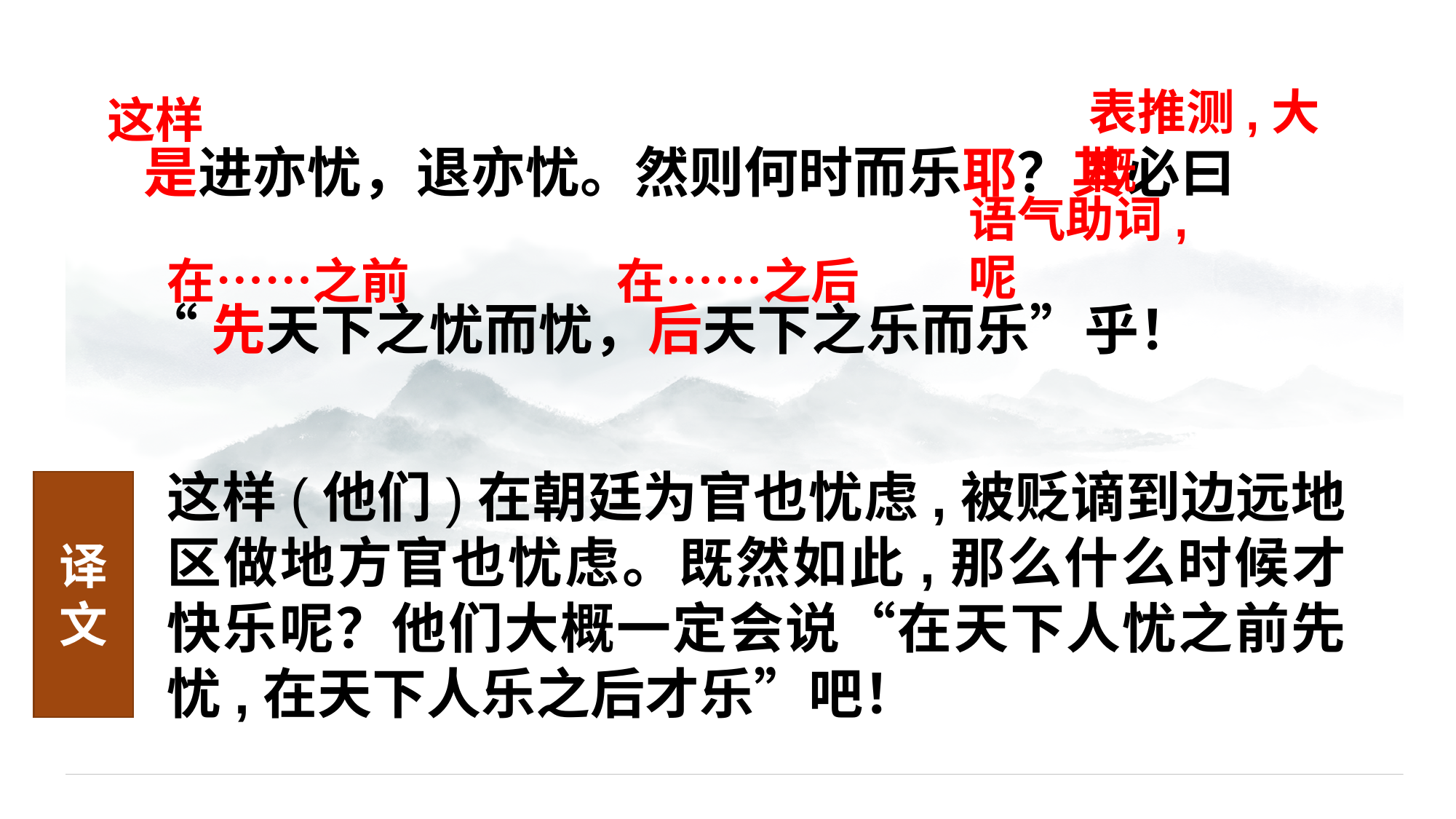

表推测,大概
这样
是进亦忧，退亦忧。然则何时而乐耶？其必曰

“先天下之忧而忧，后天下之乐而乐”乎！
语气助词,呢
在……之前
在……之后
这样(他们)在朝廷为官也忧虑,被贬谪到边远地区做地方官也忧虑。既然如此,那么什么时候才快乐呢？他们大概一定会说“在天下人忧之前先忧,在天下人乐之后才乐”吧！

译文